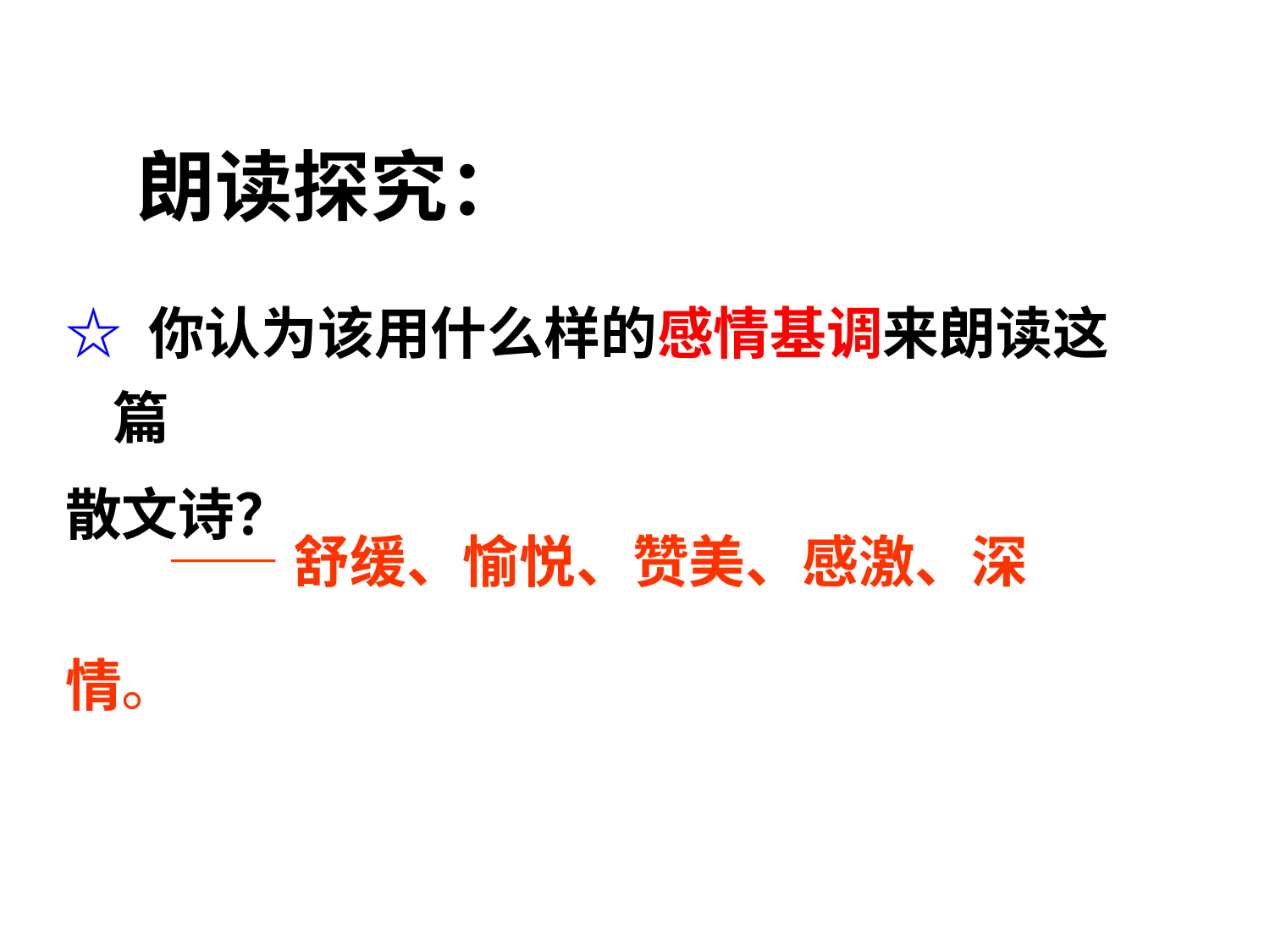

朗读探究：
☆ 你认为该用什么样的感情基调来朗读这篇
散文诗？
        ——舒缓、愉悦、赞美、感激、深情。